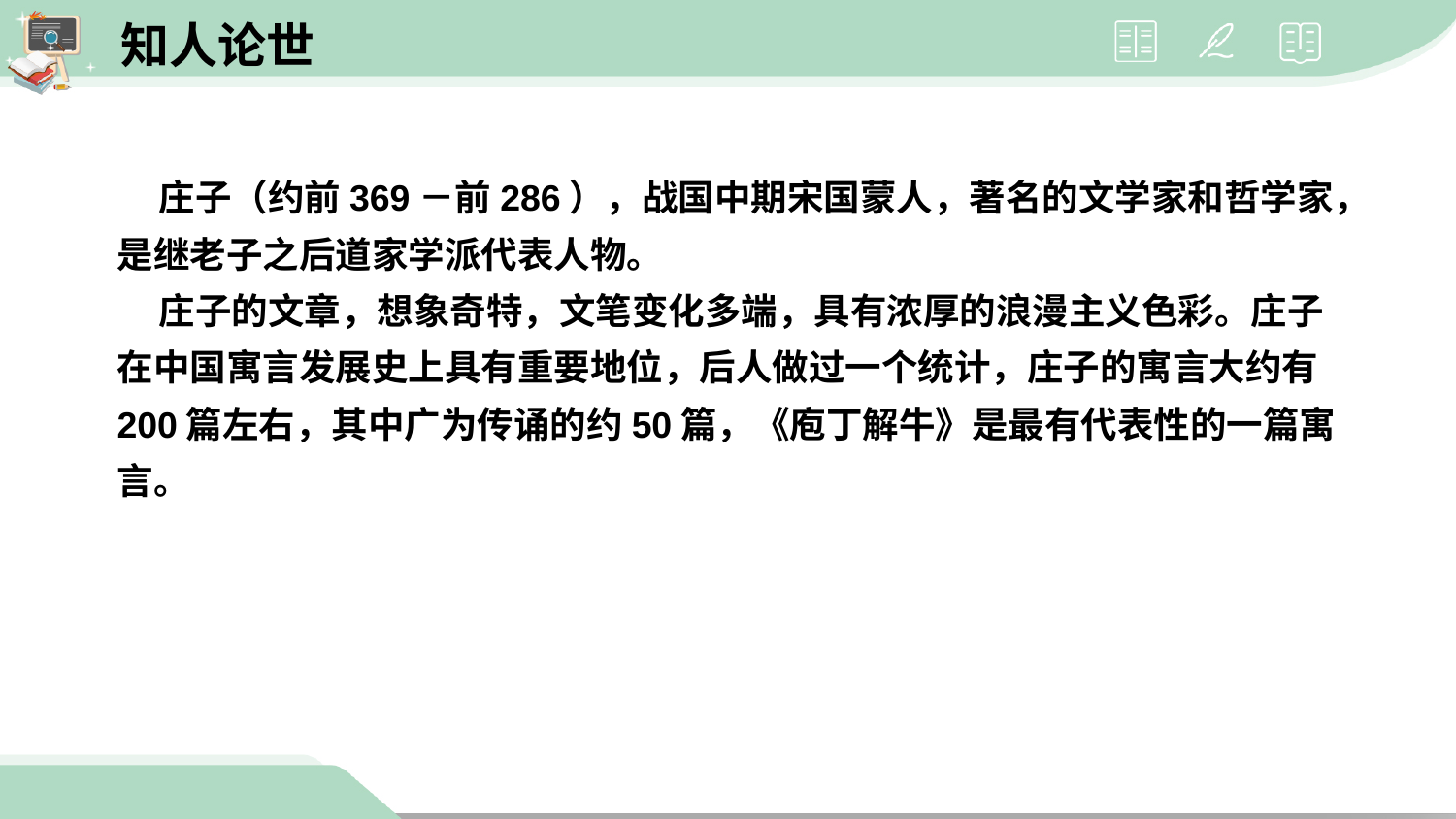

知人论世
    庄子（约前369－前286），战国中期宋国蒙人，著名的文学家和哲学家，是继老子之后道家学派代表人物。
    庄子的文章，想象奇特，文笔变化多端，具有浓厚的浪漫主义色彩。庄子在中国寓言发展史上具有重要地位，后人做过一个统计，庄子的寓言大约有200篇左右，其中广为传诵的约50篇，《庖丁解牛》是最有代表性的一篇寓言。